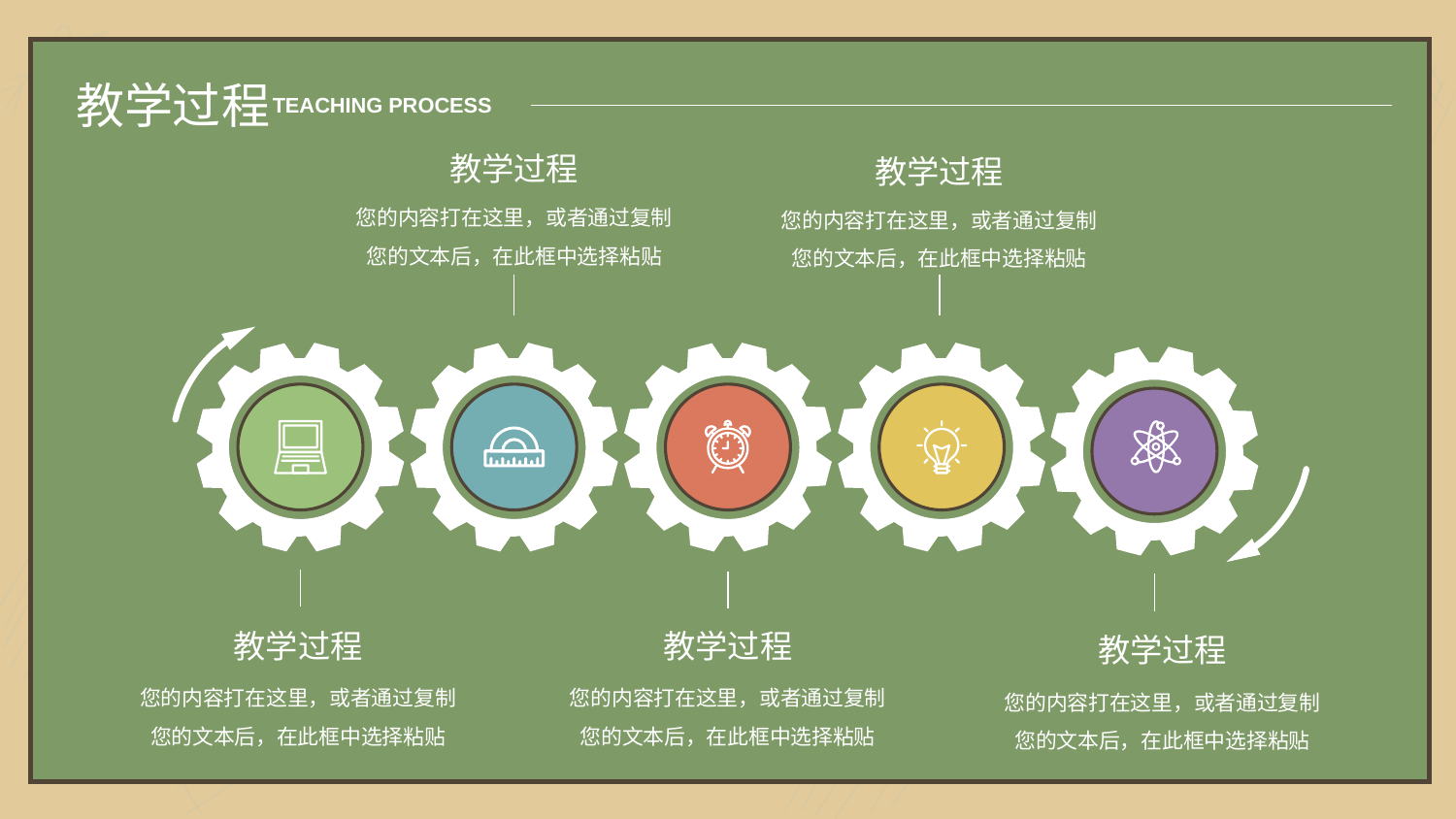

教学过程
TEACHING PROCESS
教学过程
教学过程
您的内容打在这里，或者通过复制您的文本后，在此框中选择粘贴
您的内容打在这里，或者通过复制您的文本后，在此框中选择粘贴

教学过程
教学过程
教学过程
您的内容打在这里，或者通过复制您的文本后，在此框中选择粘贴
您的内容打在这里，或者通过复制您的文本后，在此框中选择粘贴
您的内容打在这里，或者通过复制您的文本后，在此框中选择粘贴